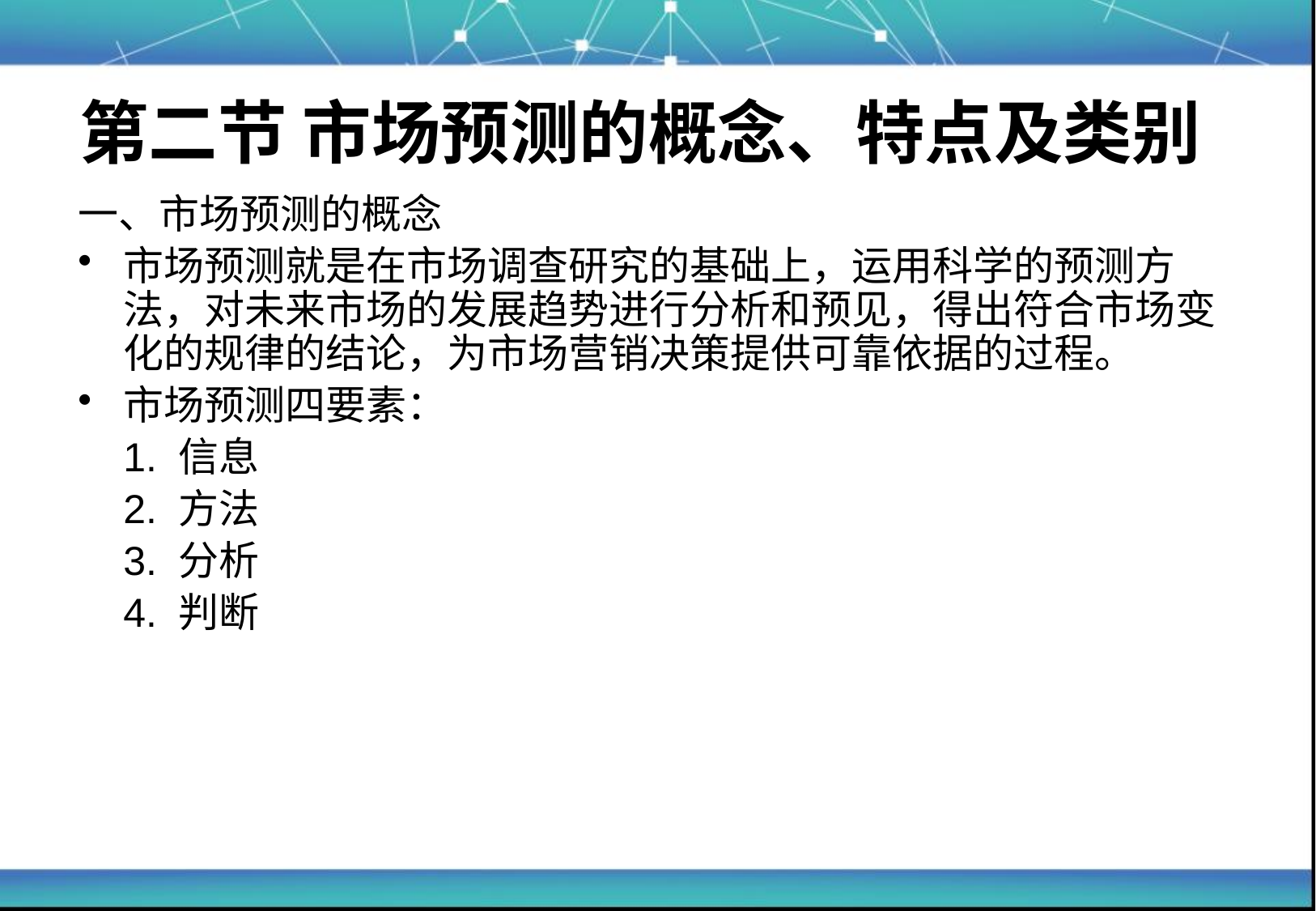

# 第二节 市场预测的概念、特点及类别
一、市场预测的概念
市场预测就是在市场调查研究的基础上，运用科学的预测方法，对未来市场的发展趋势进行分析和预见，得出符合市场变化的规律的结论，为市场营销决策提供可靠依据的过程。
市场预测四要素：
	1. 信息
	2. 方法
	3. 分析
	4. 判断